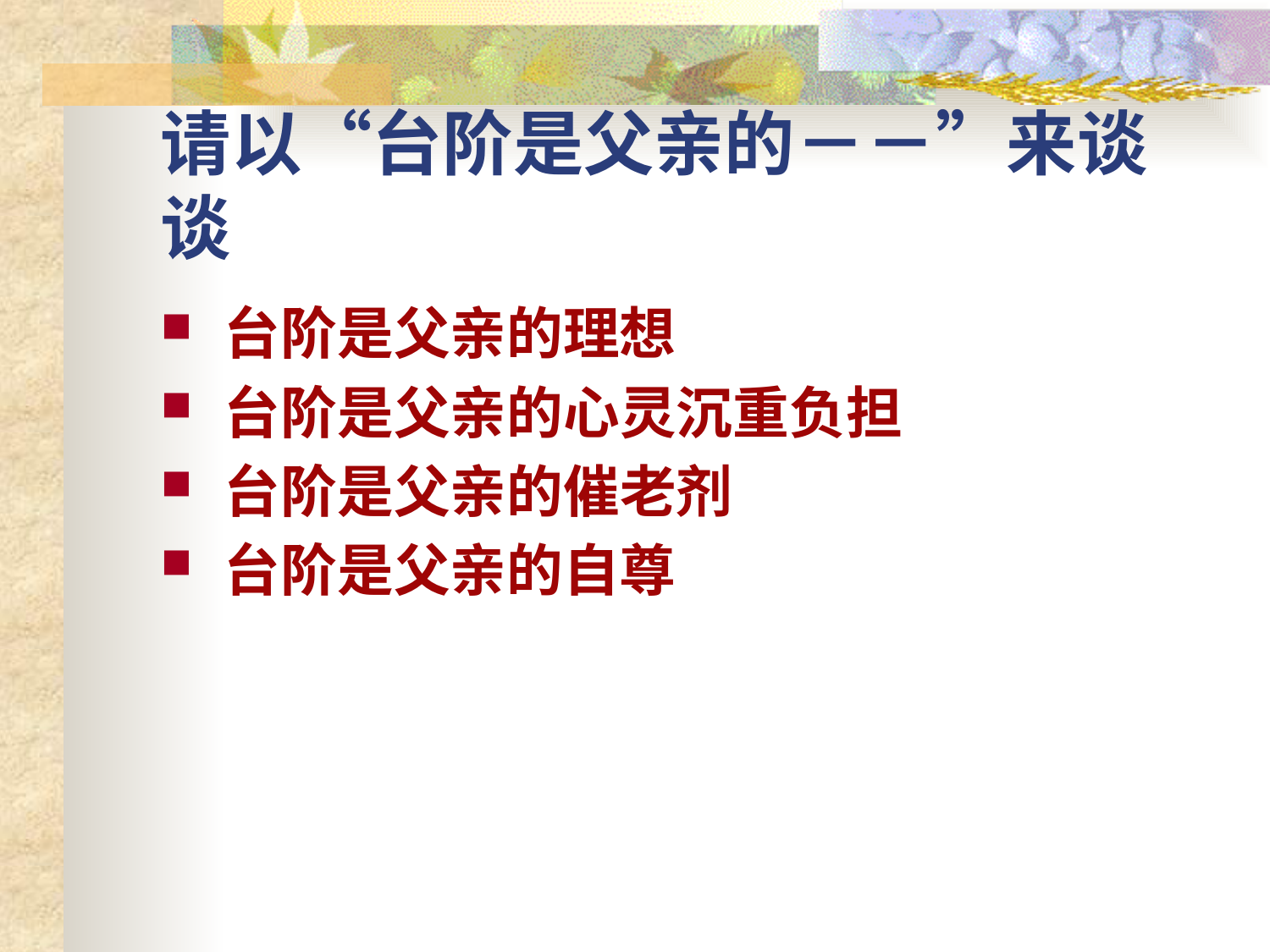

# 请以“台阶是父亲的－－”来谈谈
台阶是父亲的理想
台阶是父亲的心灵沉重负担
台阶是父亲的催老剂
台阶是父亲的自尊